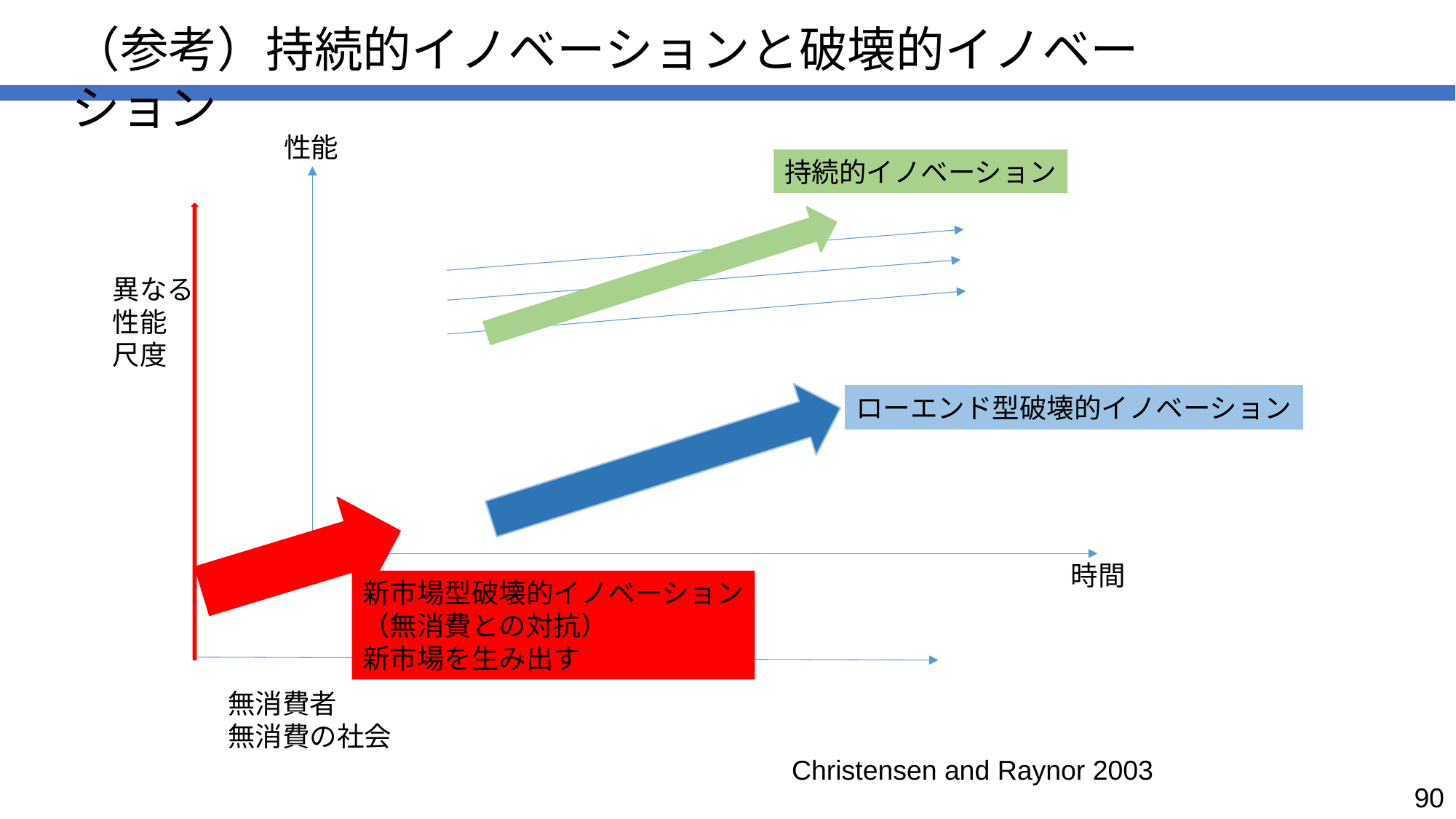

（参考）持続的イノベーションと破壊的イノベーション
性能
持続的イノベーション

異なる
性能
尺度
ローエンド型破壊的イノベーション

時間
新市場型破壊的イノベーション
（無消費との対抗）
新市場を生み出す
無消費者
無消費の社会
Christensen and Raynor 2003
90